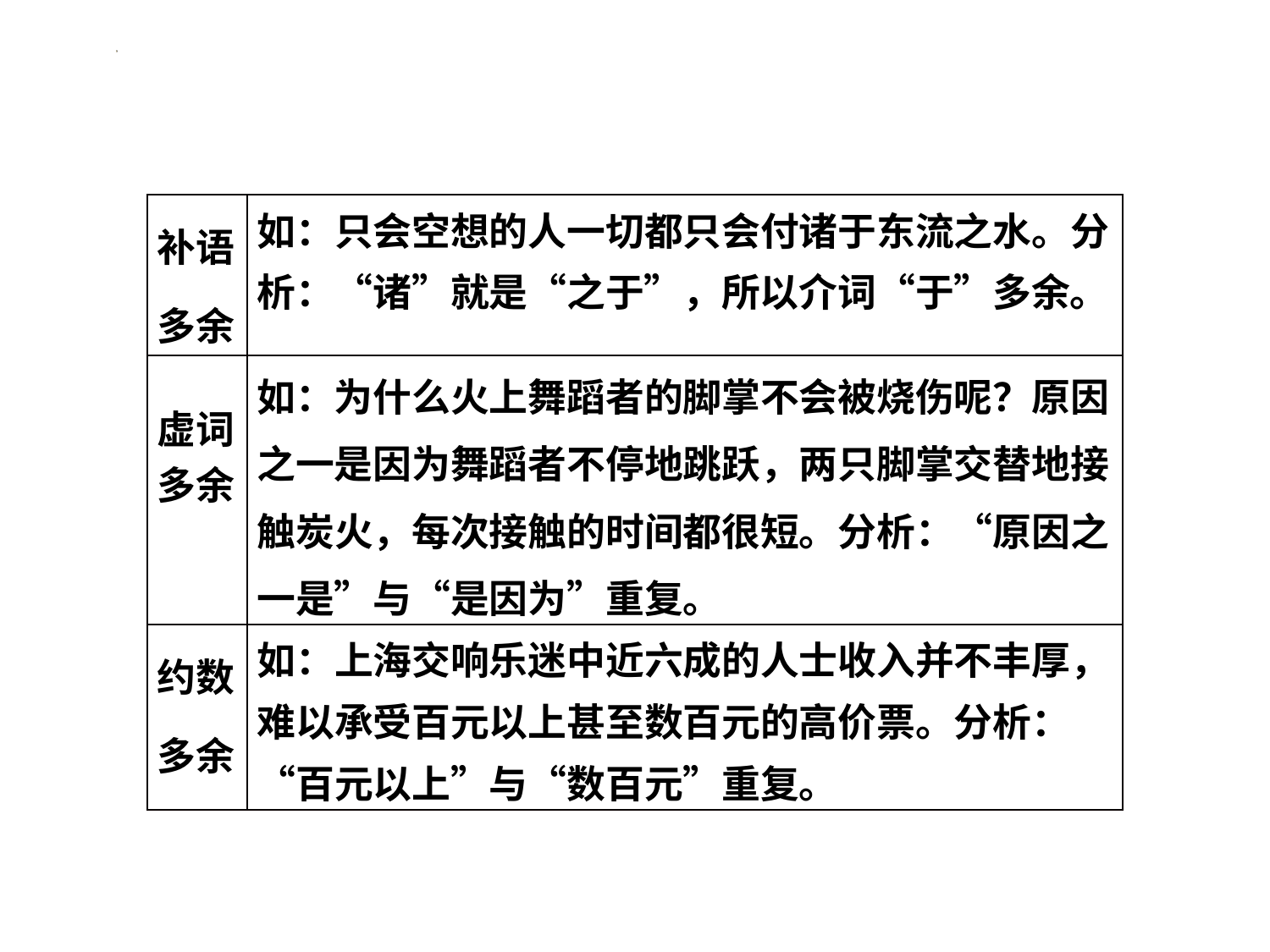

#
| 补语多余 | 如：只会空想的人一切都只会付诸于东流之水。分析：“诸”就是“之于”，所以介词“于”多余。 |
| --- | --- |
| 虚词多余 | 如：为什么火上舞蹈者的脚掌不会被烧伤呢？原因之一是因为舞蹈者不停地跳跃，两只脚掌交替地接触炭火，每次接触的时间都很短。分析：“原因之一是”与“是因为”重复。 |
| 约数多余 | 如：上海交响乐迷中近六成的人士收入并不丰厚，难以承受百元以上甚至数百元的高价票。分析：“百元以上”与“数百元”重复。 |